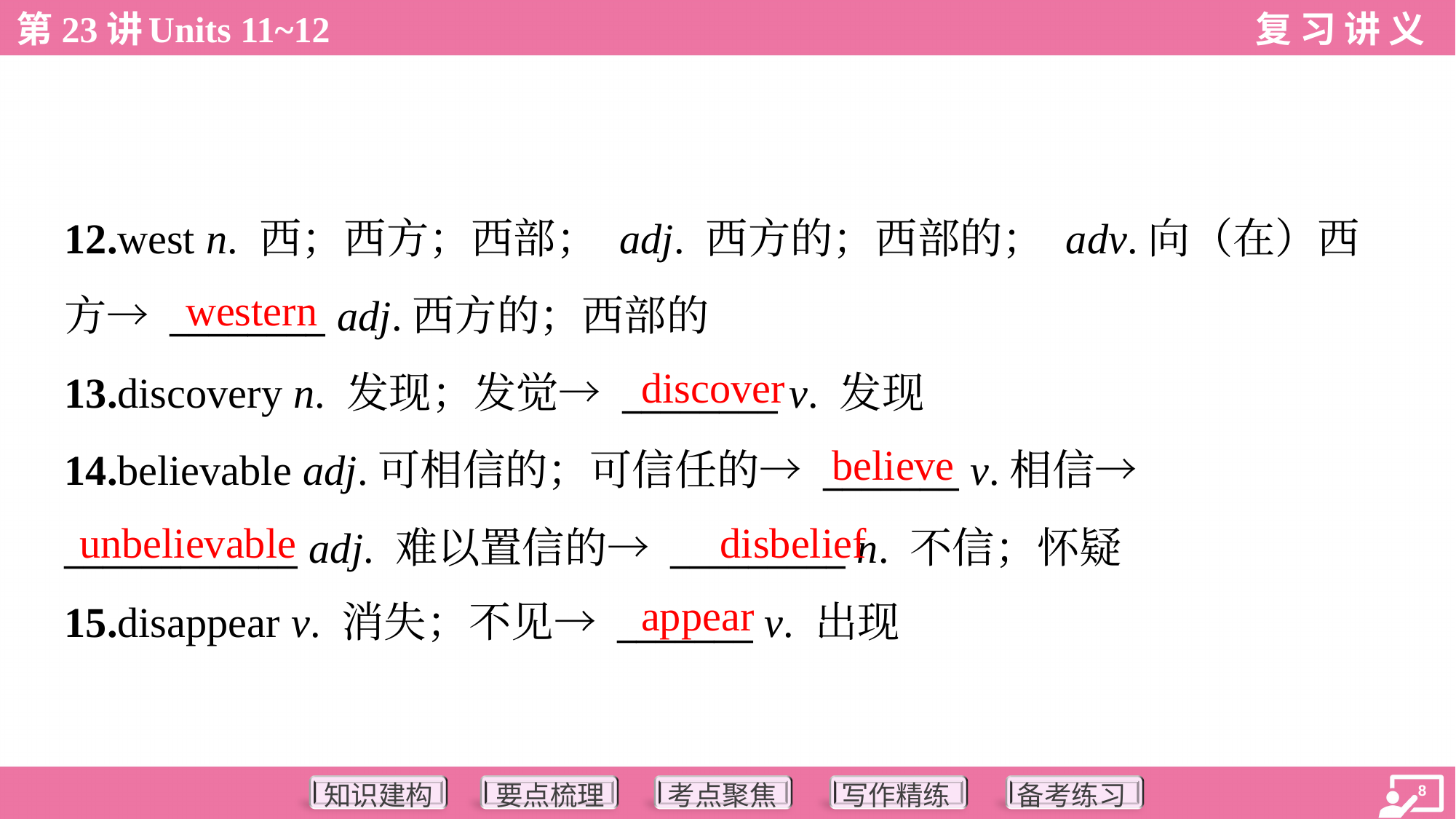

12.west n. 西；西方；西部； adj. 西方的；西部的； adv.向（在）西
方→ ________ adj.西方的；西部的
13.discovery n. 发现；发觉→ ________ v. 发现
14.believable adj.可相信的；可信任的→ _______ v.相信→
____________ adj. 难以置信的→ _________ n. 不信；怀疑
15.disappear v. 消失；不见→ _______ v. 出现
western
discover
believe
unbelievable
disbelief
appear